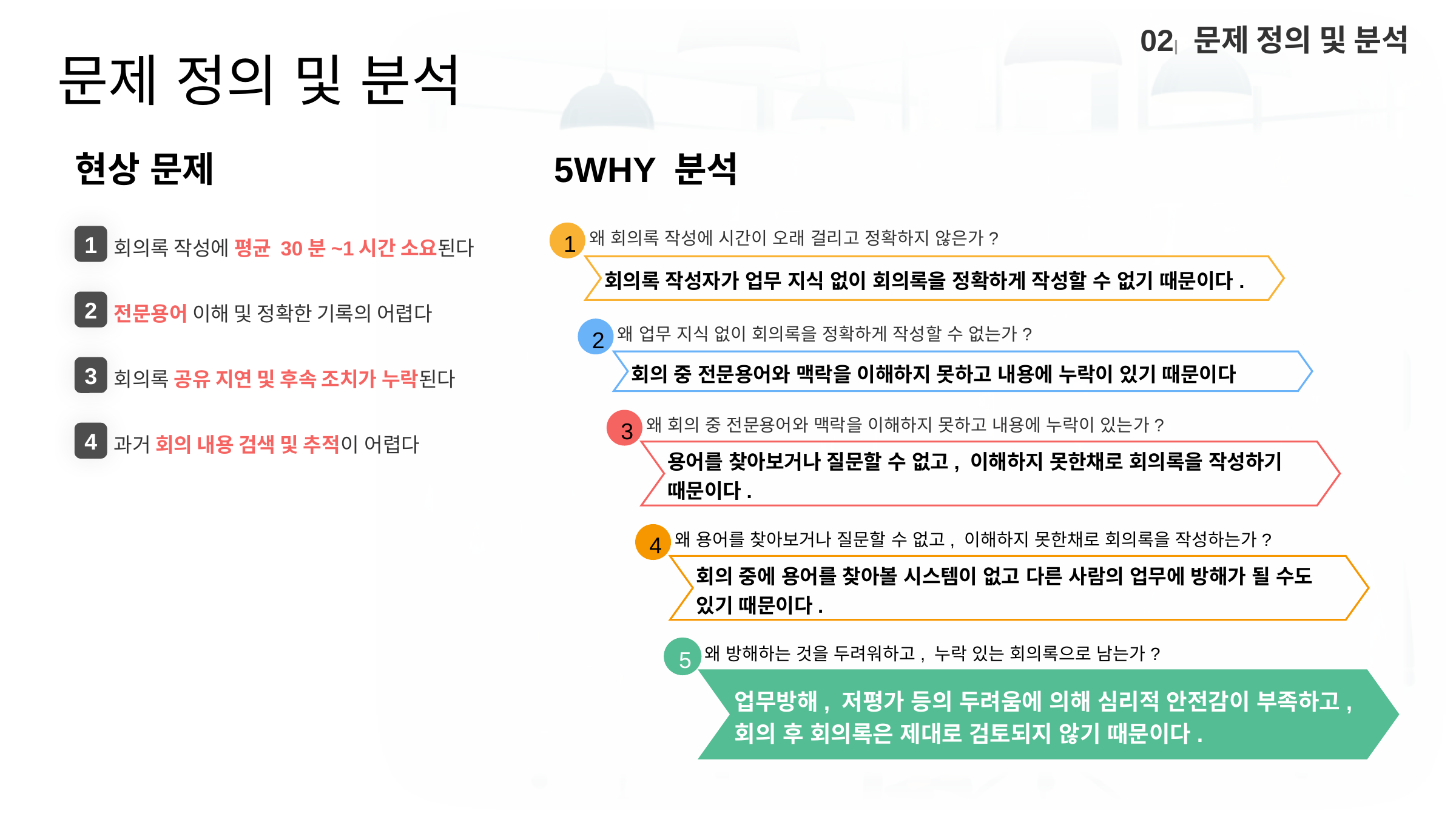

02| 문제 정의 및 분석
# 문제 정의 및 분석
5WHY 분석
현상 문제
왜 회의록 작성에 시간이 오래 걸리고 정확하지 않은가?
1
회의록 작성자가 업무 지식 없이 회의록을 정확하게 작성할 수 없기 때문이다.

1
회의록 작성에 평균 30분~1시간 소요된다
2
전문용어 이해 및 정확한 기록의 어렵다
왜 업무 지식 없이 회의록을 정확하게 작성할 수 없는가?
2
회의 중 전문용어와 맥락을 이해하지 못하고 내용에 누락이 있기 때문이다
3
회의록 공유 지연 및 후속 조치가 누락된다
왜 회의 중 전문용어와 맥락을 이해하지 못하고 내용에 누락이 있는가?
3
용어를 찾아보거나 질문할 수 없고, 이해하지 못한채로 회의록을 작성하기 때문이다.
4
과거 회의 내용 검색 및 추적이 어렵다
왜 용어를 찾아보거나 질문할 수 없고, 이해하지 못한채로 회의록을 작성하는가?
4
회의 중에 용어를 찾아볼 시스템이 없고 다른 사람의 업무에 방해가 될 수도 있기 때문이다.
왜 방해하는 것을 두려워하고, 누락 있는 회의록으로 남는가?
5
업무방해, 저평가 등의 두려움에 의해 심리적 안전감이 부족하고, 회의 후 회의록은 제대로 검토되지 않기 때문이다.